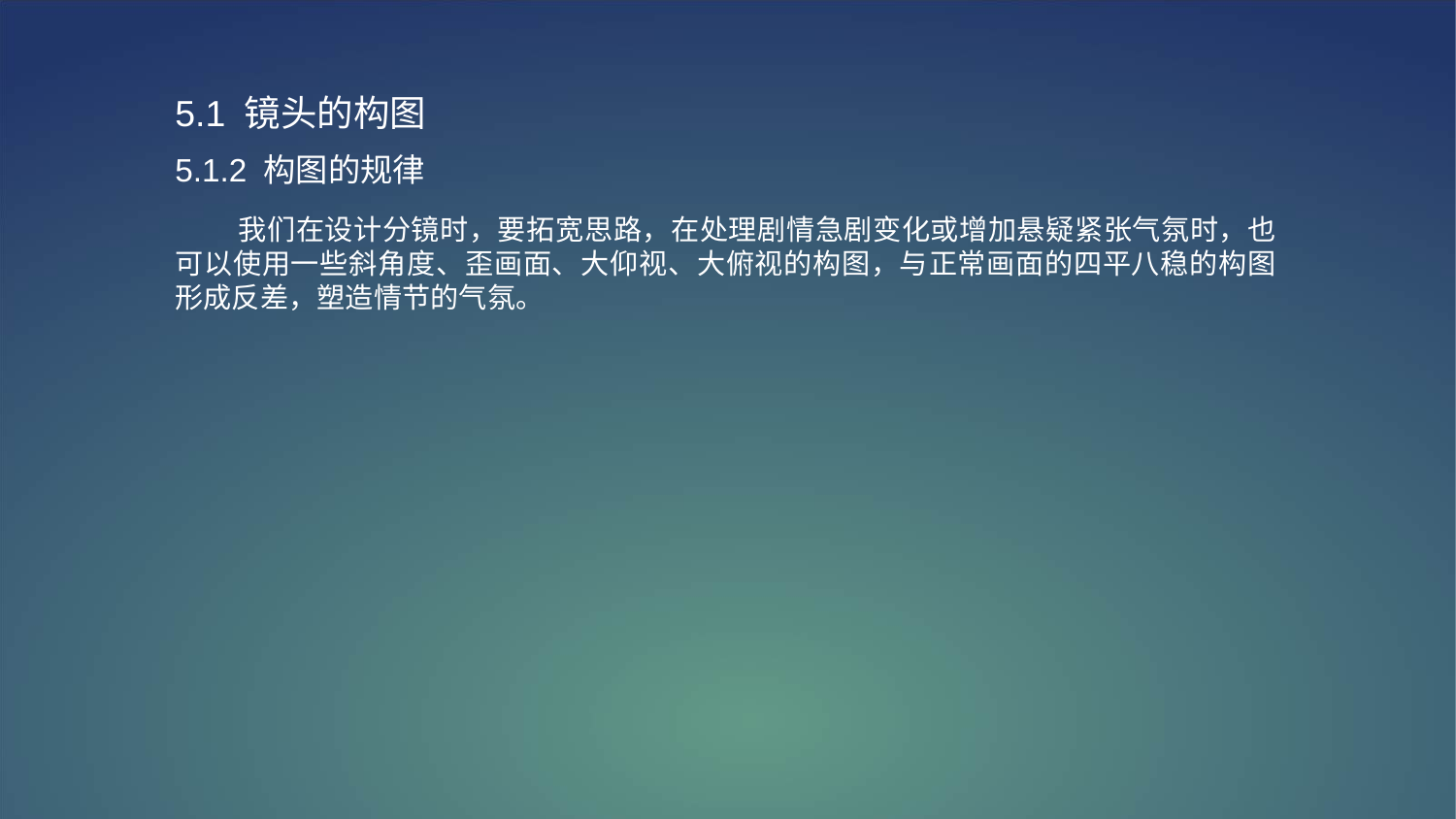

5.1 镜头的构图
5.1.2 构图的规律
  我们在设计分镜时，要拓宽思路，在处理剧情急剧变化或增加悬疑紧张气氛时，也可以使用一些斜角度、歪画面、大仰视、大俯视的构图，与正常画面的四平八稳的构图形成反差，塑造情节的气氛。